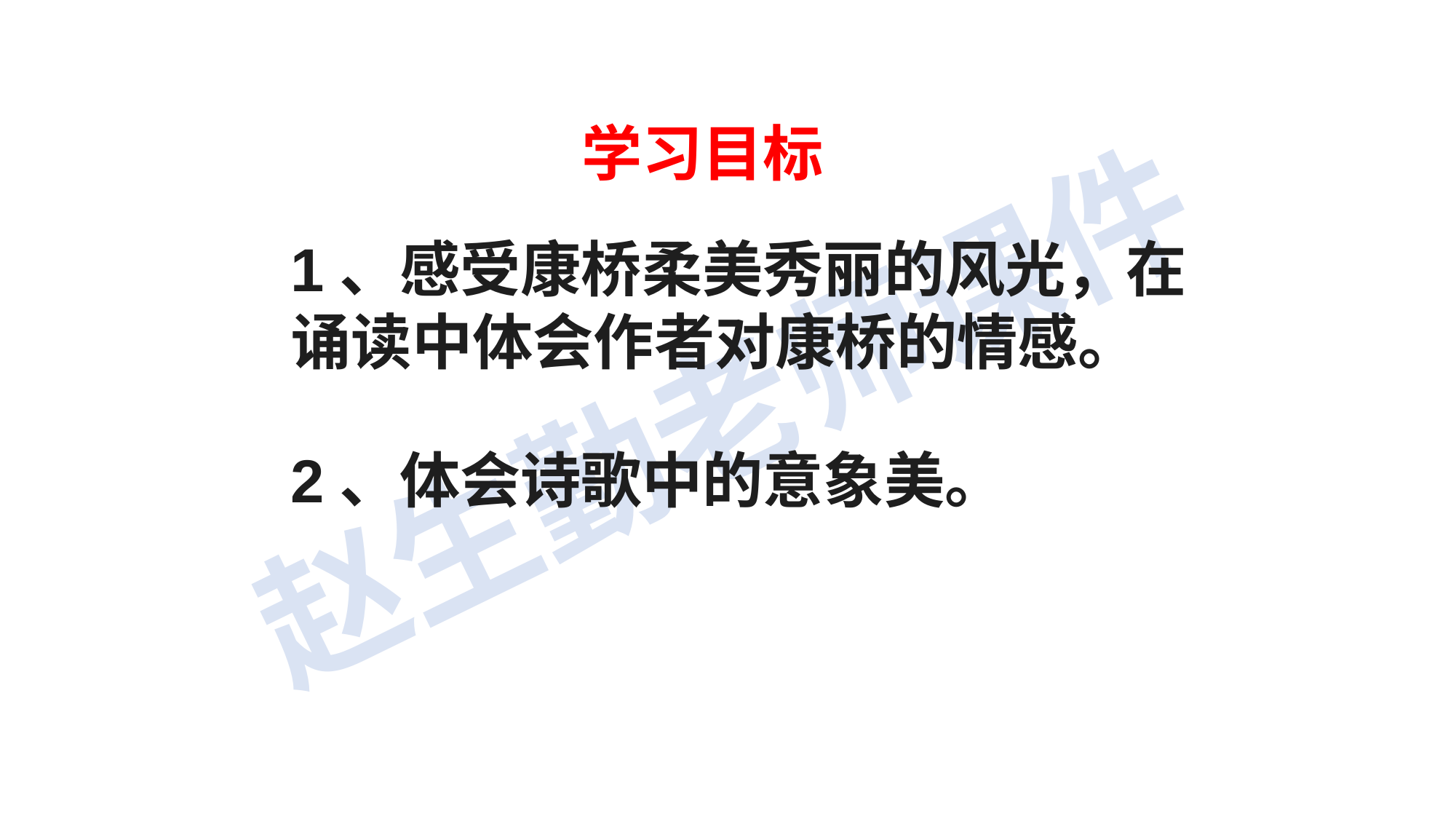

学习目标
1、感受康桥柔美秀丽的风光，在诵读中体会作者对康桥的情感。2、体会诗歌中的意象美。